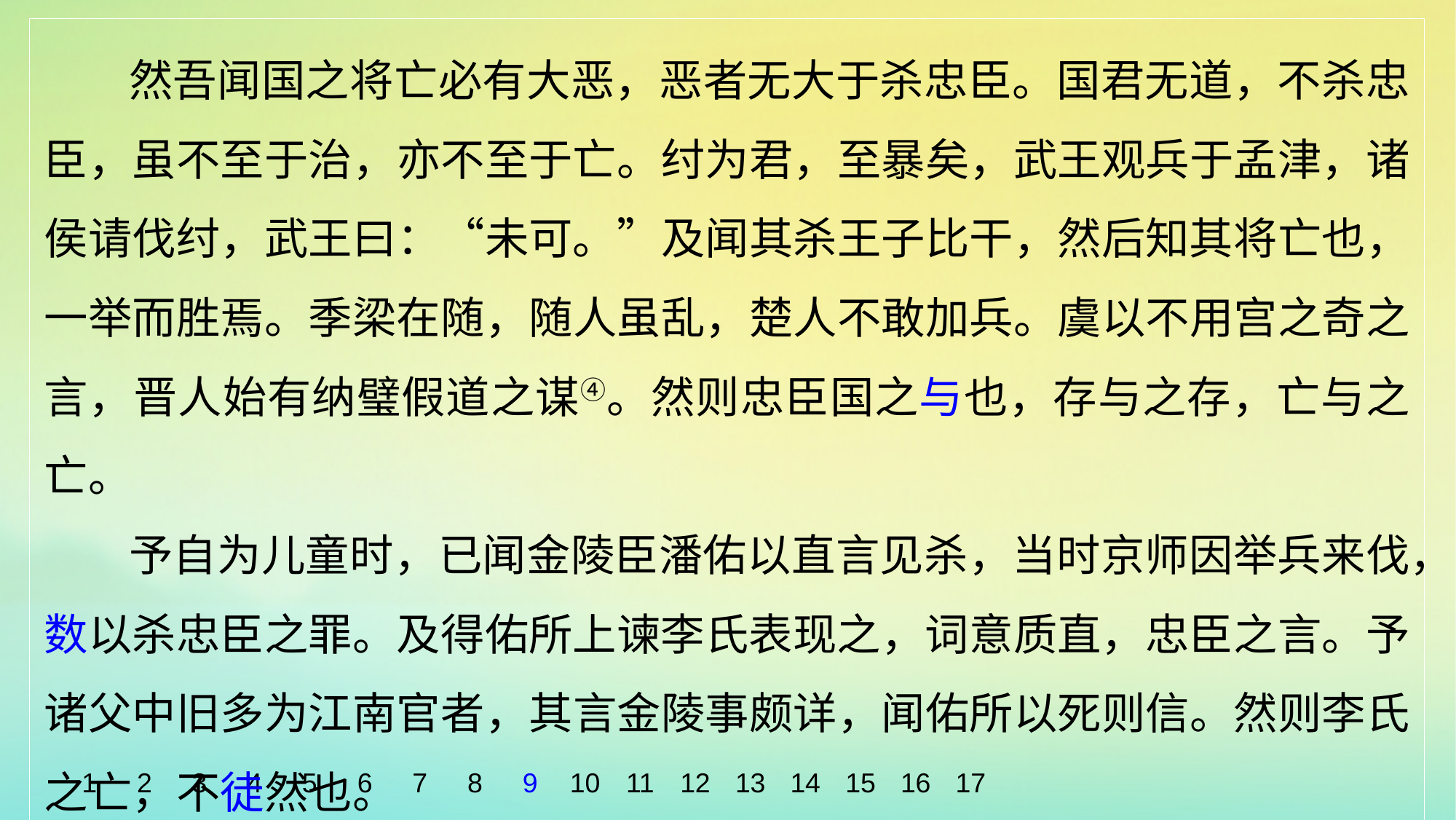

然吾闻国之将亡必有大恶，恶者无大于杀忠臣。国君无道，不杀忠臣，虽不至于治，亦不至于亡。纣为君，至暴矣，武王观兵于孟津，诸侯请伐纣，武王曰：“未可。”及闻其杀王子比干，然后知其将亡也，一举而胜焉。季梁在随，随人虽乱，楚人不敢加兵。虞以不用宫之奇之言，晋人始有纳璧假道之谋④。然则忠臣国之与也，存与之存，亡与之亡。
予自为儿童时，已闻金陵臣潘佑以直言见杀，当时京师因举兵来伐，数以杀忠臣之罪。及得佑所上谏李氏表现之，词意质直，忠臣之言。予诸父中旧多为江南官者，其言金陵事颇详，闻佑所以死则信。然则李氏之亡，不徒然也。
1
2
3
4
5
6
7
8
9
10
11
12
13
14
15
16
17